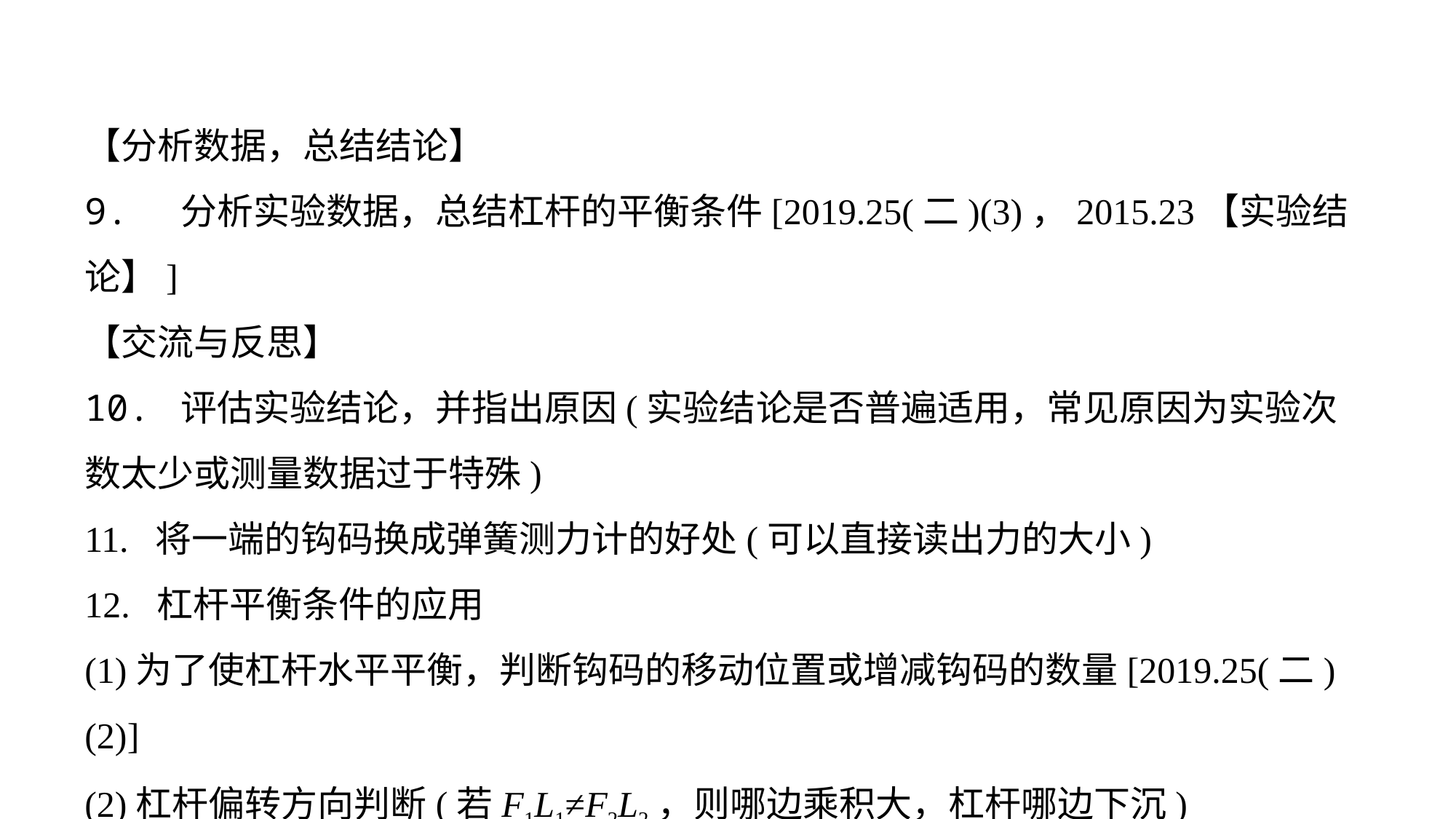

【分析数据，总结结论】9.  分析实验数据，总结杠杆的平衡条件[2019.25(二)(3)，2015.23【实验结论】]
【交流与反思】10. 评估实验结论，并指出原因(实验结论是否普遍适用，常见原因为实验次数太少或测量数据过于特殊)11.  将一端的钩码换成弹簧测力计的好处(可以直接读出力的大小)12.  杠杆平衡条件的应用(1)为了使杠杆水平平衡，判断钩码的移动位置或增减钩码的数量[2019.25(二)(2)](2)杠杆偏转方向判断(若F1L1≠F2L2，则哪边乘积大，杠杆哪边下沉)